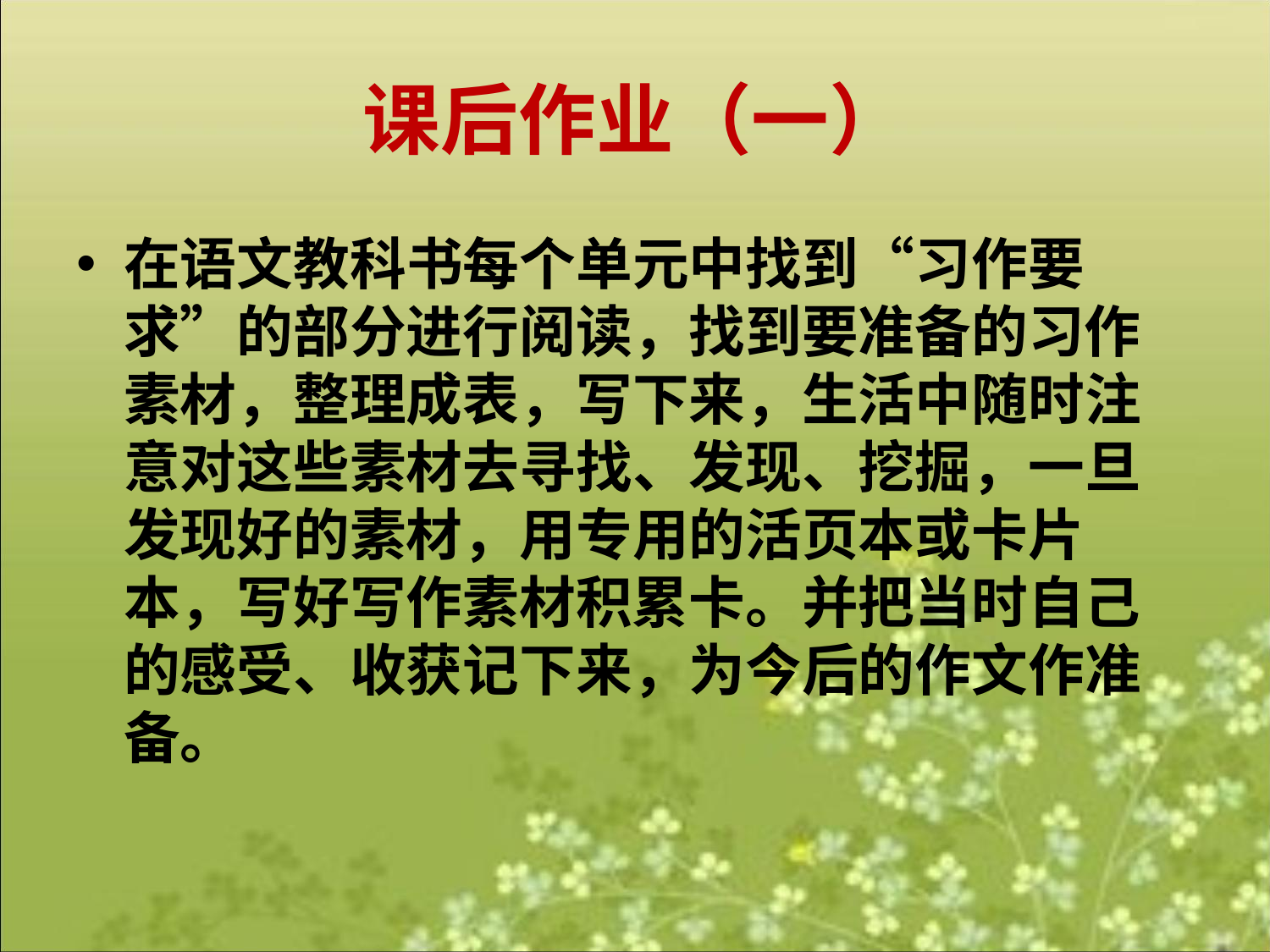

# 课后作业（一）
在语文教科书每个单元中找到“习作要求”的部分进行阅读，找到要准备的习作素材，整理成表，写下来，生活中随时注意对这些素材去寻找、发现、挖掘，一旦发现好的素材，用专用的活页本或卡片本，写好写作素材积累卡。并把当时自己的感受、收获记下来，为今后的作文作准备。